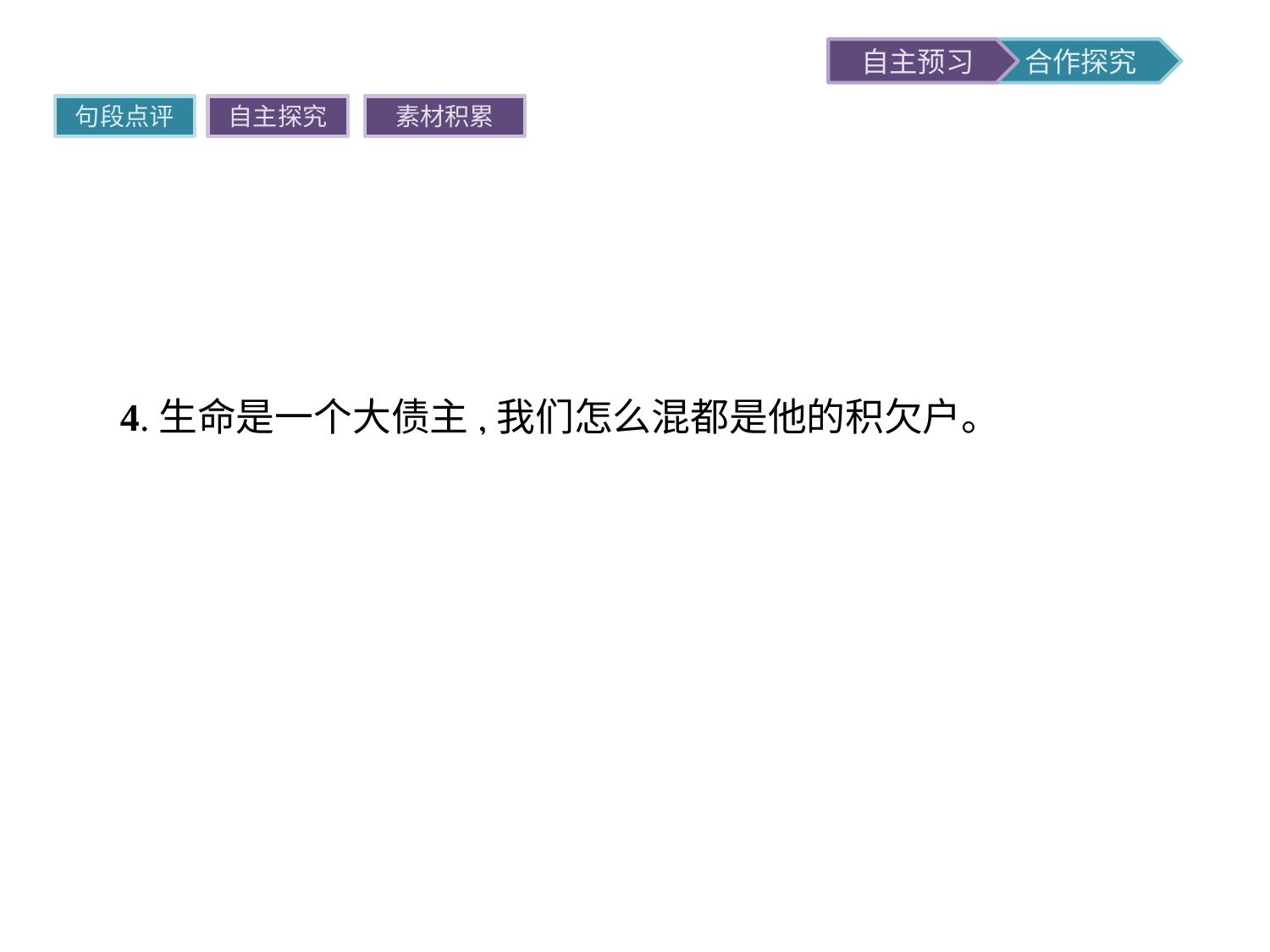

句段点评
自主探究
素材积累
4.生命是一个大债主,我们怎么混都是他的积欠户。
点评对待生命,我们不要追求太完美。无论我们怎么尽心尽力做,都无法偿还人的“生命”之债,我们“无论做什么都觉是浪掷”,因此我们“无论诚恳地做了什么都不必言悔”。